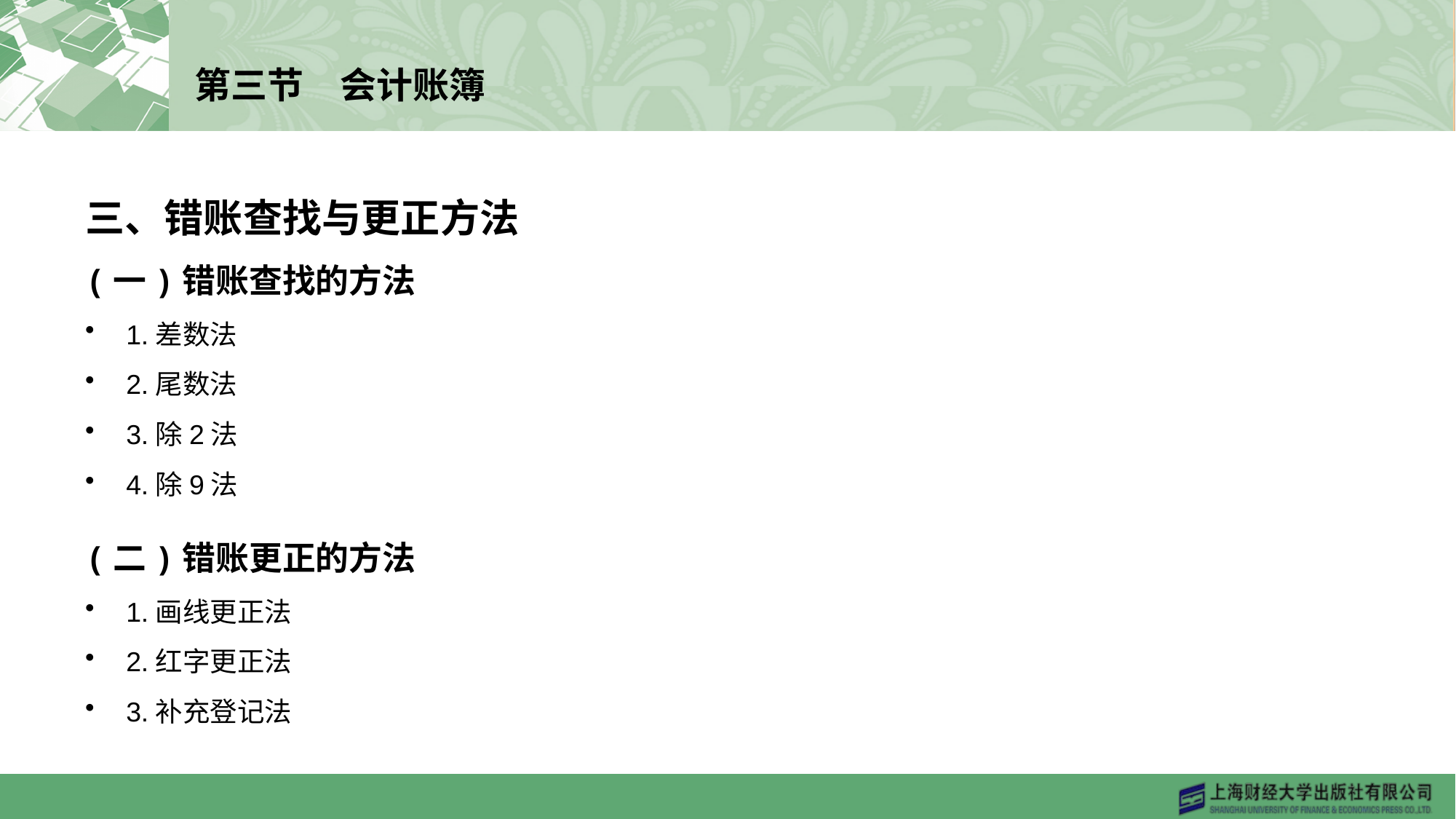

# 第三节　会计账簿
三、错账查找与更正方法
(一)错账查找的方法
1.差数法
2.尾数法
3.除2法
4.除9法
(二)错账更正的方法
1.画线更正法
2.红字更正法
3.补充登记法